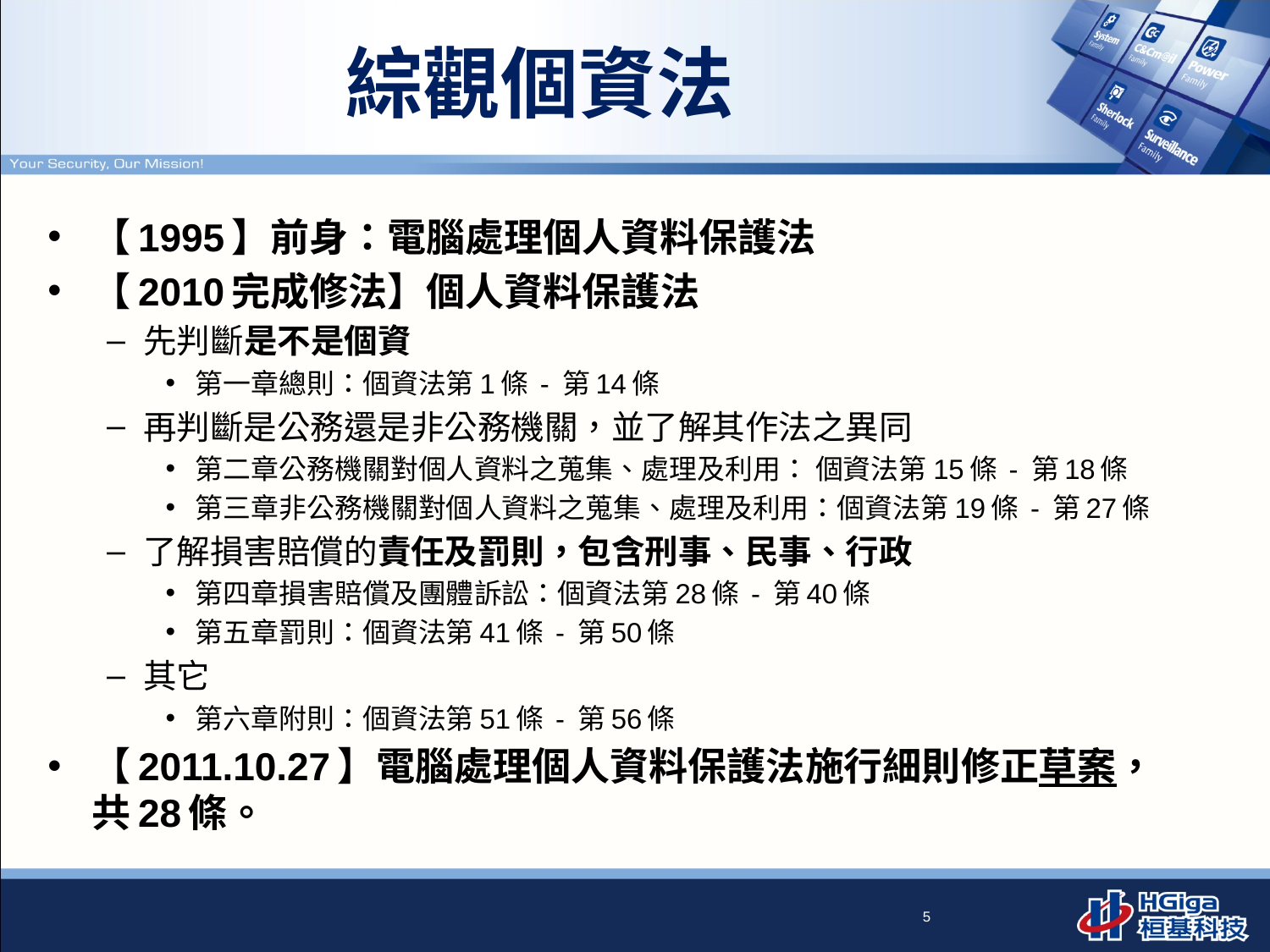

# 綜觀個資法
【1995】前身：電腦處理個人資料保護法
【2010完成修法】個人資料保護法
先判斷是不是個資
第一章總則：個資法第1條 - 第14條
再判斷是公務還是非公務機關，並了解其作法之異同
第二章公務機關對個人資料之蒐集、處理及利用： 個資法第15條 - 第18條
第三章非公務機關對個人資料之蒐集、處理及利用：個資法第19條 - 第27條
了解損害賠償的責任及罰則，包含刑事、民事、行政
第四章損害賠償及團體訴訟：個資法第28條 - 第40條
第五章罰則：個資法第41條 - 第50條
其它
第六章附則：個資法第51條 - 第56條
【2011.10.27】電腦處理個人資料保護法施行細則修正草案，共28條。

5